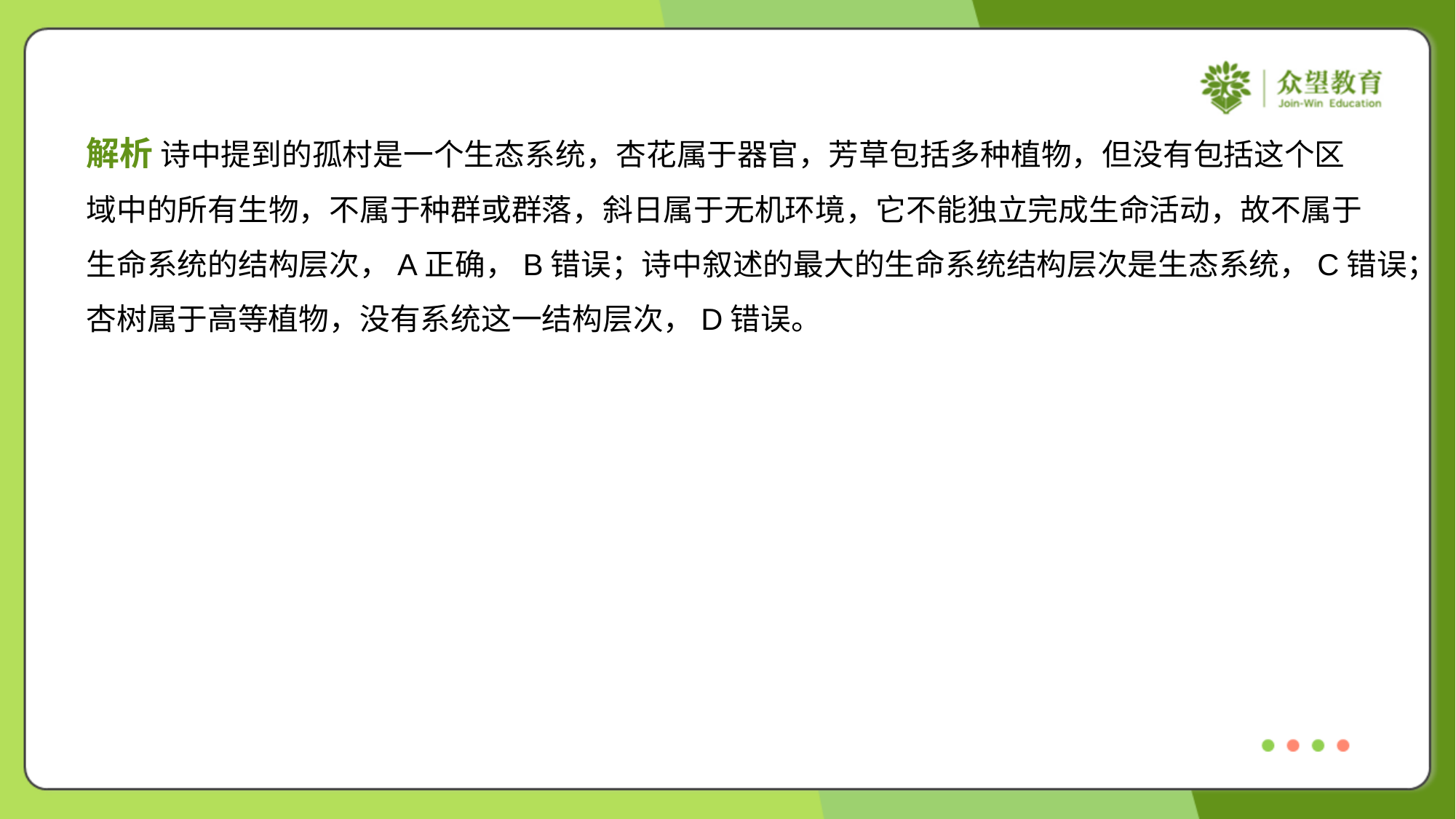

解析 诗中提到的孤村是一个生态系统，杏花属于器官，芳草包括多种植物，但没有包括这个区
域中的所有生物，不属于种群或群落，斜日属于无机环境，它不能独立完成生命活动，故不属于
生命系统的结构层次，A正确，B错误；诗中叙述的最大的生命系统结构层次是生态系统，C错误；
杏树属于高等植物，没有系统这一结构层次，D错误。